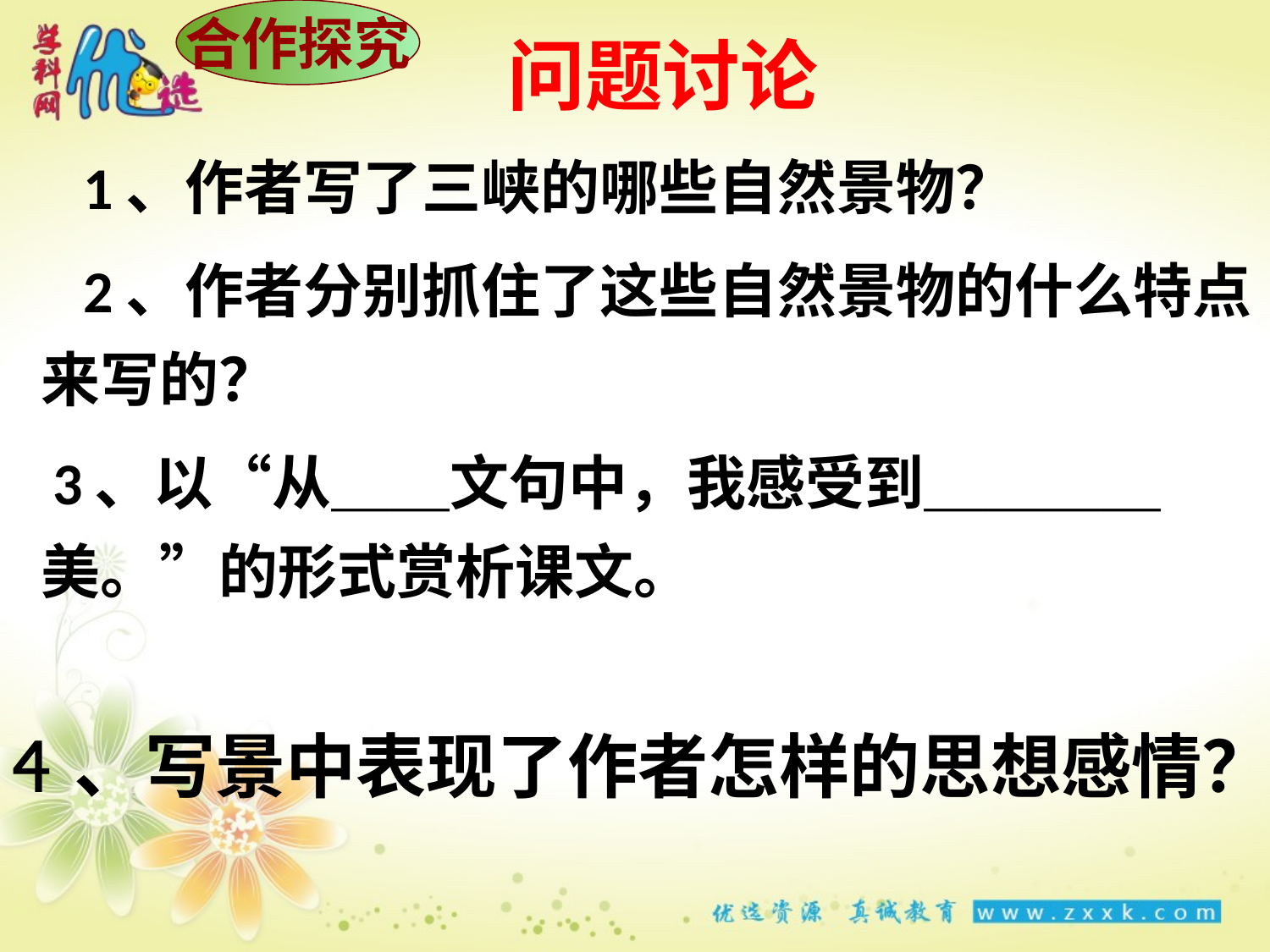

合作探究
# 问题讨论
　1、作者写了三峡的哪些自然景物？
　2、作者分别抓住了这些自然景物的什么特点来写的？
   3、以“从＿＿文句中，我感受到＿＿＿＿美。”的形式赏析课文。

4、写景中表现了作者怎样的思想感情？